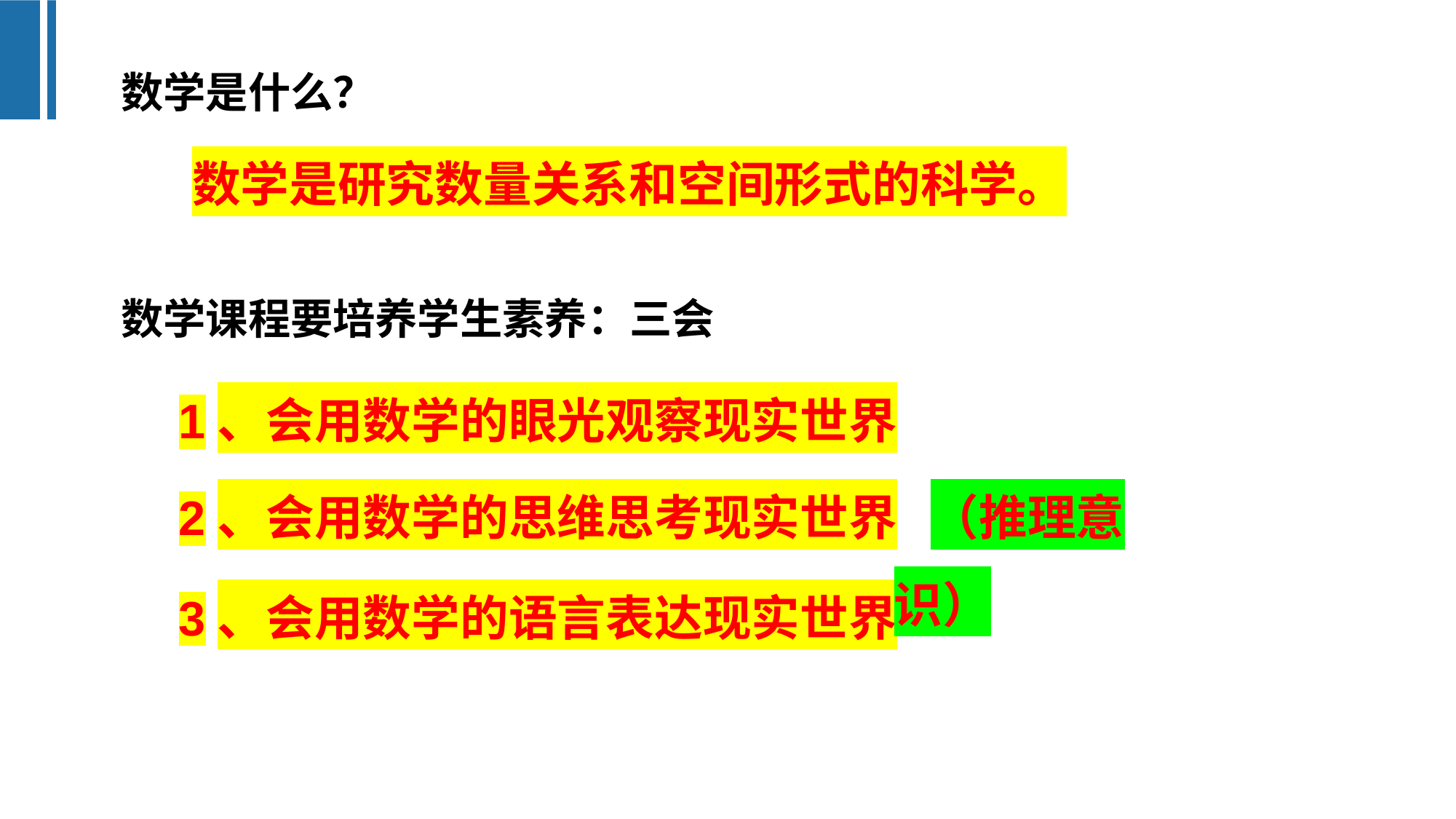

数学是什么？
数学是研究数量关系和空间形式的科学。
数学课程要培养学生素养：三会
1、会用数学的眼光观察现实世界
2、会用数学的思维思考现实世界
（推理意识）
3、会用数学的语言表达现实世界